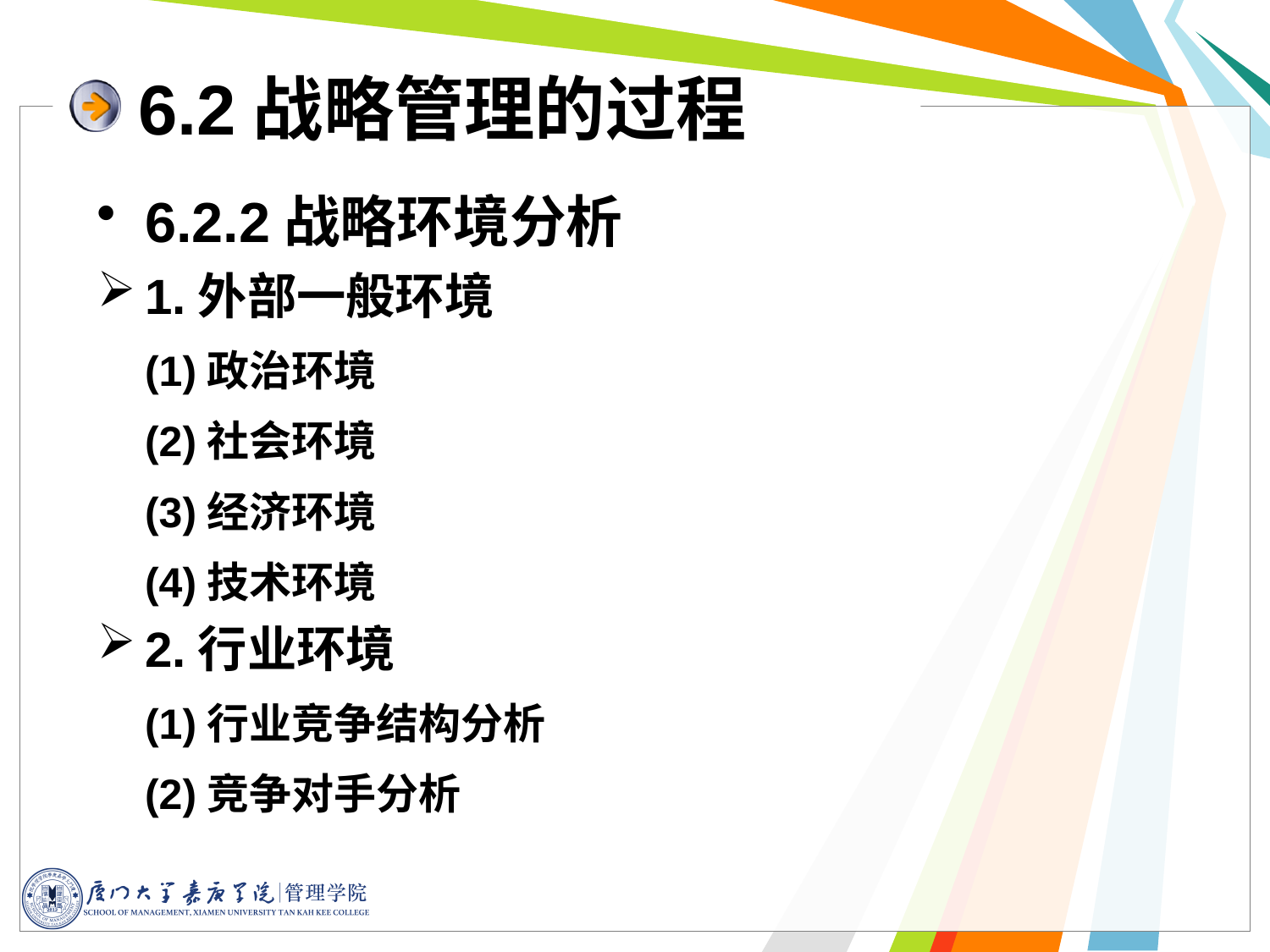

6.2战略管理的过程
6.2.2战略环境分析
1.外部一般环境
    (1)政治环境
    (2)社会环境
    (3)经济环境
    (4)技术环境
2.行业环境
    (1)行业竞争结构分析
    (2)竞争对手分析